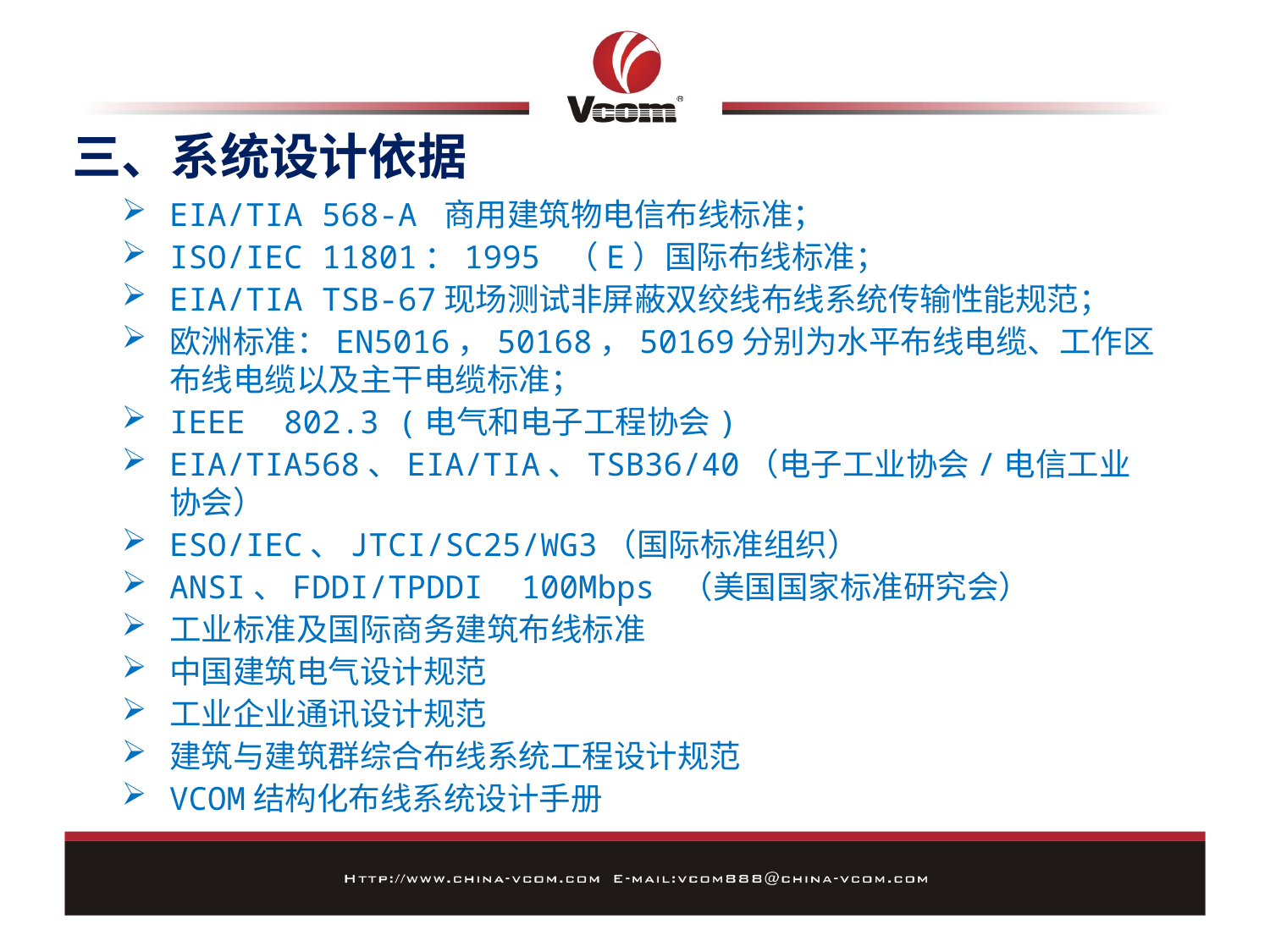

三、系统设计依据
EIA/TIA 568-A 商用建筑物电信布线标准；
ISO/IEC 11801：1995 （E）国际布线标准；
EIA/TIA TSB-67现场测试非屏蔽双绞线布线系统传输性能规范；
欧洲标准：EN5016，50168，50169分别为水平布线电缆、工作区布线电缆以及主干电缆标准；
IEEE  802.3 (电气和电子工程协会)
EIA/TIA568、EIA/TIA、TSB36/40（电子工业协会/电信工业协会）
ESO/IEC、JTCI/SC25/WG3（国际标准组织）
ANSI、FDDI/TPDDI  100Mbps （美国国家标准研究会）
工业标准及国际商务建筑布线标准
中国建筑电气设计规范
工业企业通讯设计规范
建筑与建筑群综合布线系统工程设计规范
VCOM结构化布线系统设计手册